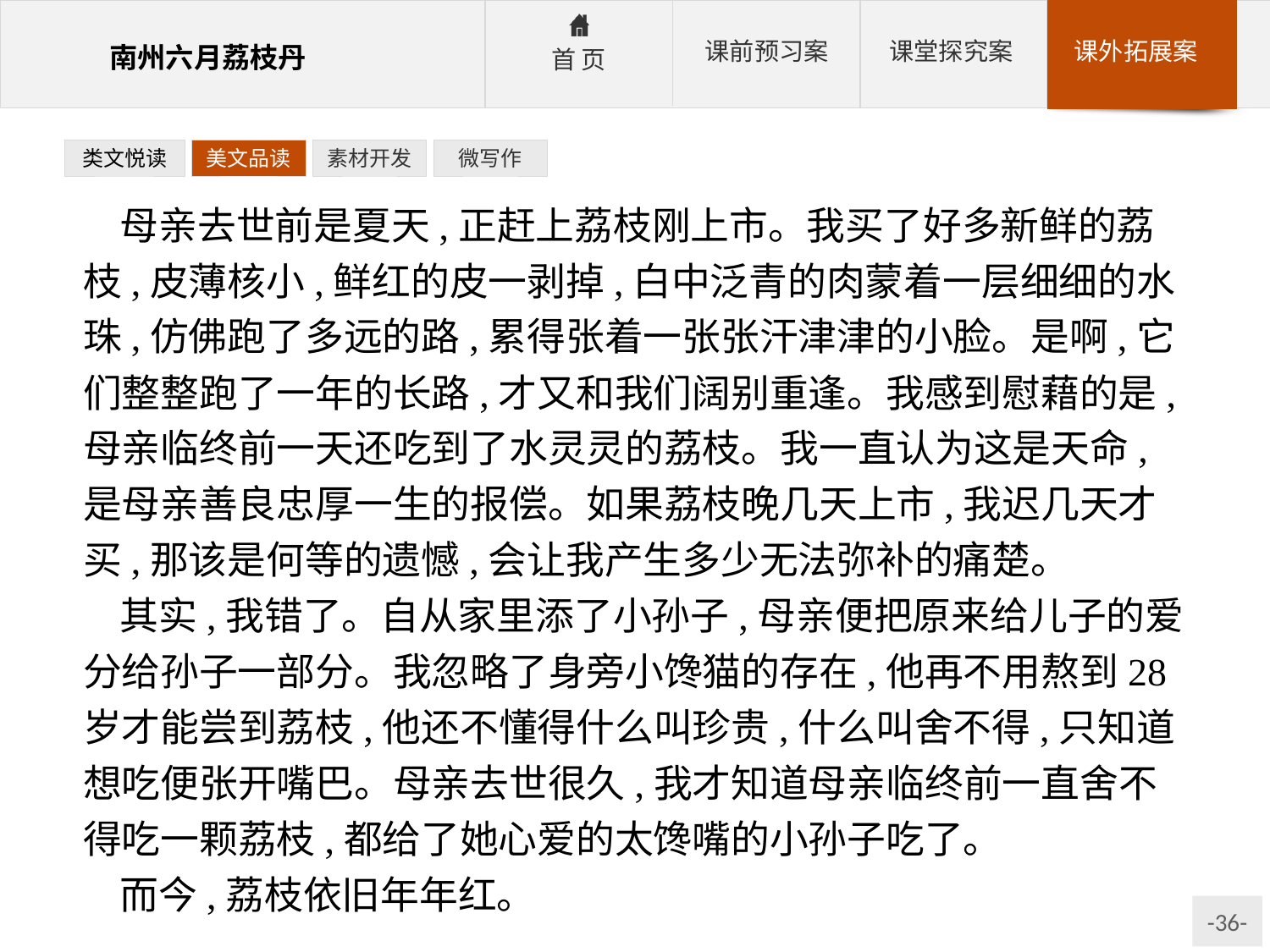

类文悦读
美文品读
素材开发
微写作
母亲去世前是夏天,正赶上荔枝刚上市。我买了好多新鲜的荔枝,皮薄核小,鲜红的皮一剥掉,白中泛青的肉蒙着一层细细的水珠,仿佛跑了多远的路,累得张着一张张汗津津的小脸。是啊,它们整整跑了一年的长路,才又和我们阔别重逢。我感到慰藉的是,母亲临终前一天还吃到了水灵灵的荔枝。我一直认为这是天命,是母亲善良忠厚一生的报偿。如果荔枝晚几天上市,我迟几天才买,那该是何等的遗憾,会让我产生多少无法弥补的痛楚。
其实,我错了。自从家里添了小孙子,母亲便把原来给儿子的爱分给孙子一部分。我忽略了身旁小馋猫的存在,他再不用熬到28岁才能尝到荔枝,他还不懂得什么叫珍贵,什么叫舍不得,只知道想吃便张开嘴巴。母亲去世很久,我才知道母亲临终前一直舍不得吃一颗荔枝,都给了她心爱的太馋嘴的小孙子吃了。
而今,荔枝依旧年年红。